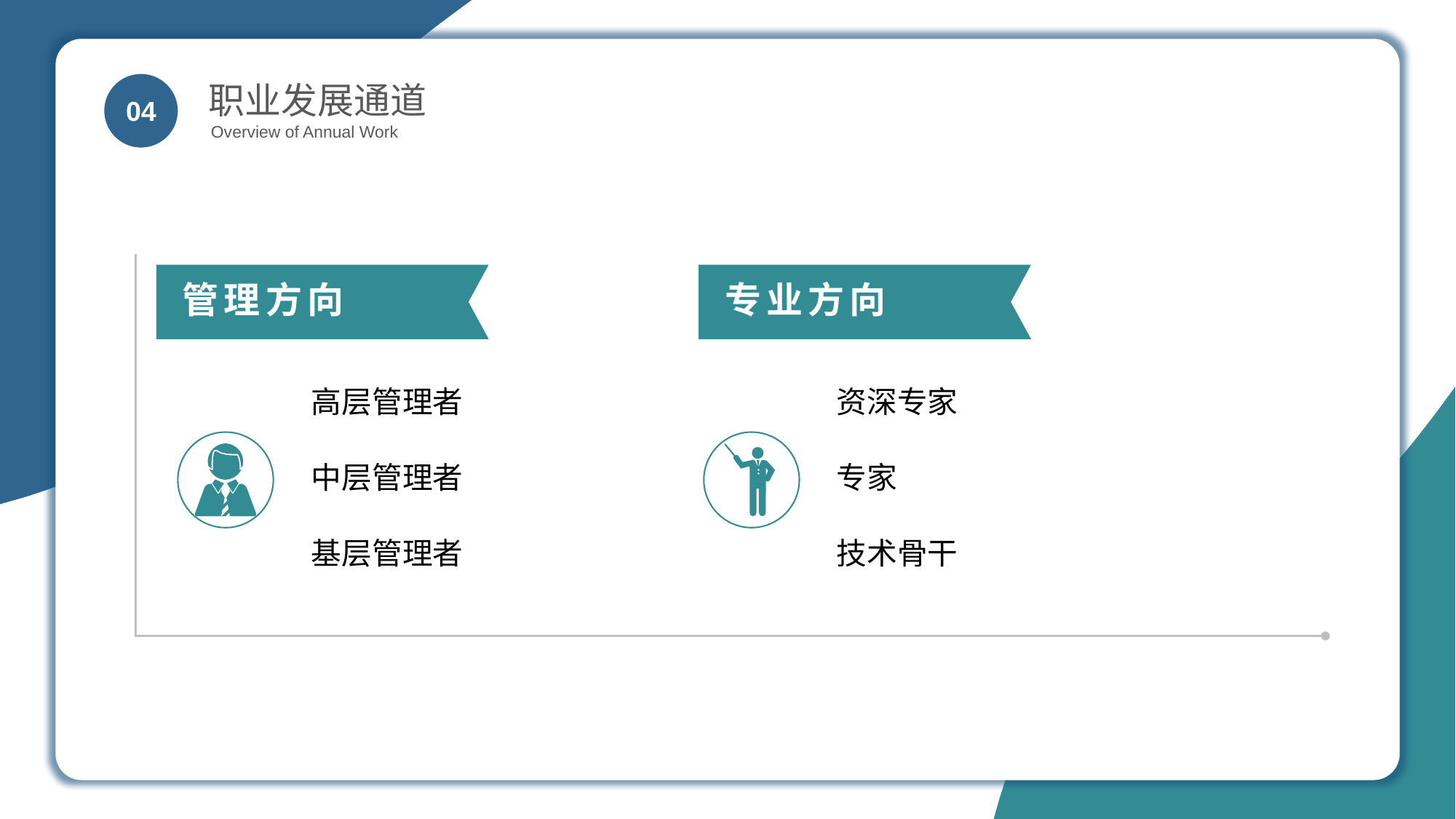

职业发展通道
Overview of Annual Work

04

管理方向

专业方向
高层管理者
中层管理者
基层管理者
资深专家
专家
技术骨干